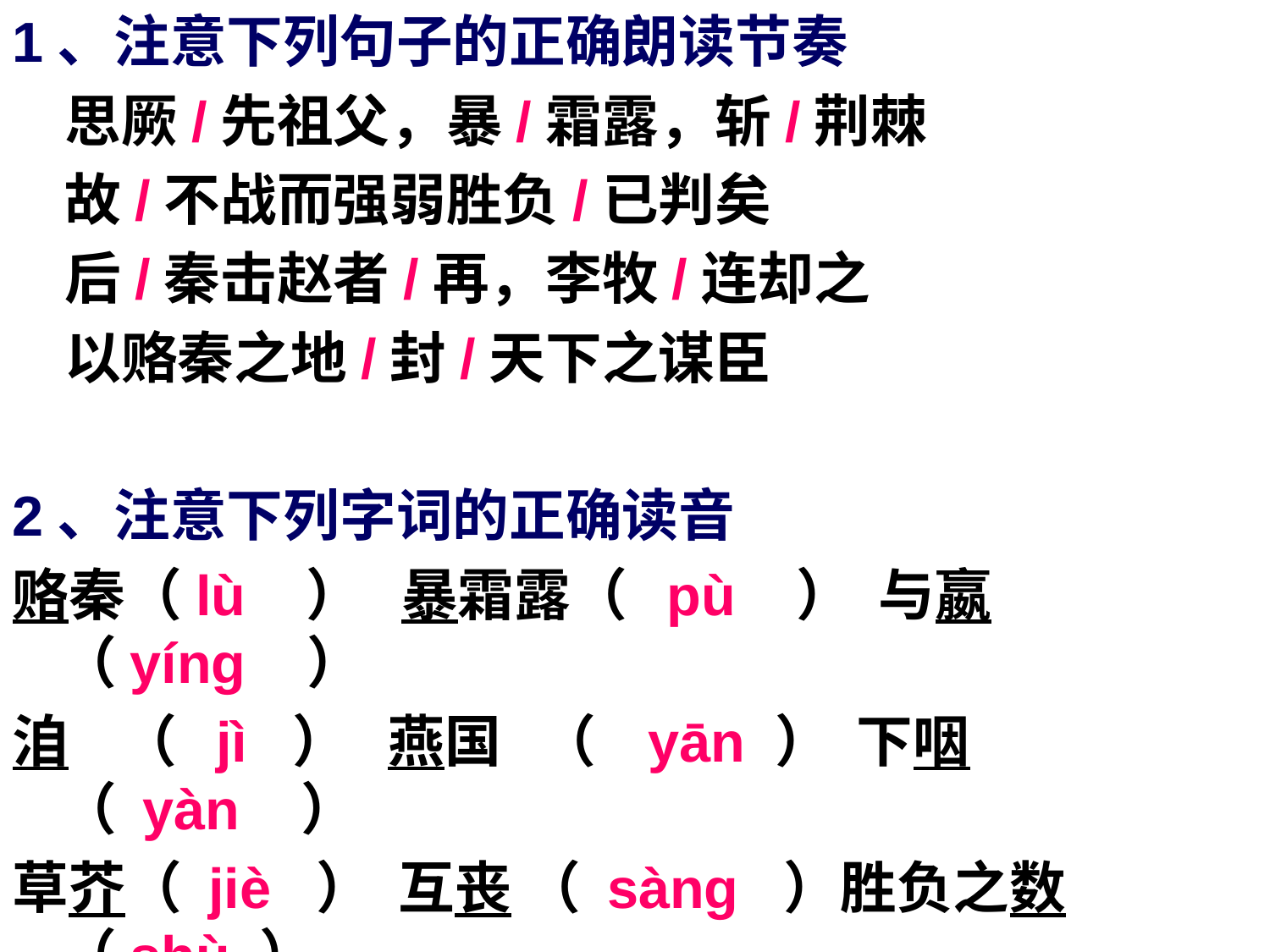

1、注意下列句子的正确朗读节奏
   思厥/先祖父，暴/霜露，斩/荆棘
   故/不战而强弱胜负/已判矣
   后/秦击赵者/再，李牧/连却之
   以赂秦之地/封/天下之谋臣

2、注意下列字词的正确读音
赂秦（lù   ）   暴霜露（  pù   ）  与嬴 （yíng   ）
洎    （  jì  ）   燕国   （   yān ）  下咽 （ yàn   ）
草芥（ jiè  ）  互丧 （ sàng  ）胜负之数（shù ）